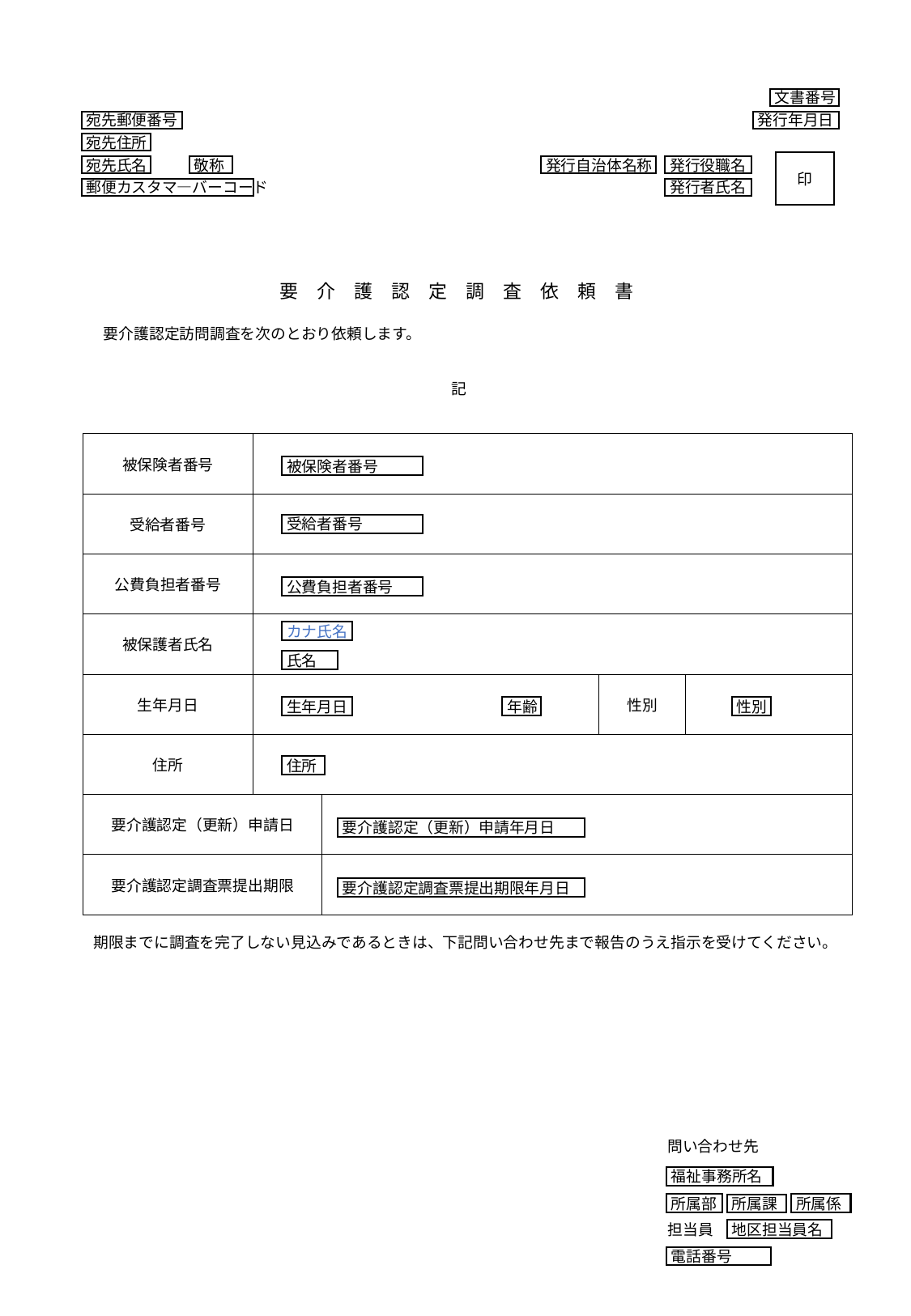

文書番号
宛先郵便番号
発行年月日
宛先住所
印
宛先氏名
敬称
発行自治体名称
発行役職名
郵便カスタマ―バーコード
発行者氏名
要　介　護　認　定　調　査　依　頼　書
　要介護認定訪問調査を次のとおり依頼します。

記
| 被保険者番号 |  |  |  |  |
| --- | --- | --- | --- | --- |
| 受給者番号 |  |  |  |  |
| 公費負担者番号 |  |  |  |  |
| 被保護者氏名 |  |  |  |  |
| 生年月日 |  |  | 性別 |  |
| 住所 |  |  |  |  |
| 要介護認定（更新）申請日 |  |  |  |  |
| 要介護認定調査票提出期限 |  |  |  |  |
被保険者番号
受給者番号
公費負担者番号
カナ氏名
氏名
生年月日
性別
年齢
住所
要介護認定（更新）申請年月日
要介護認定調査票提出期限年月日
期限までに調査を完了しない見込みであるときは、下記問い合わせ先まで報告のうえ指示を受けてください。
問い合わせ先
福祉事務所名
所属部
所属係
所属課
担当員
地区担当員名
電話番号